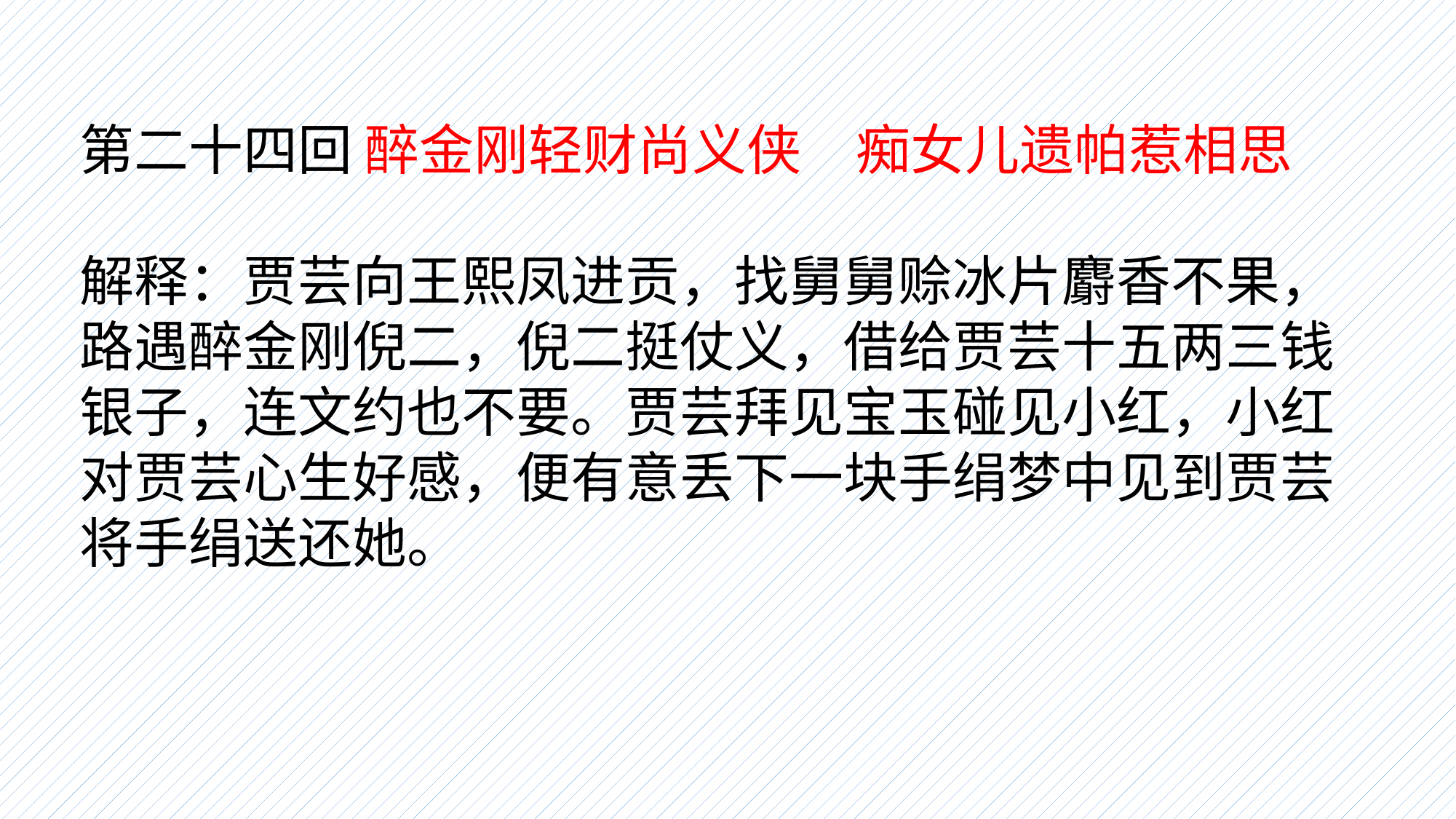

第二十四回 醉金刚轻财尚义侠　痴女儿遗帕惹相思

解释：贾芸向王熙凤进贡，找舅舅赊冰片麝香不果，路遇醉金刚倪二，倪二挺仗义，借给贾芸十五两三钱银子，连文约也不要。贾芸拜见宝玉碰见小红，小红对贾芸心生好感，便有意丢下一块手绢梦中见到贾芸将手绢送还她。